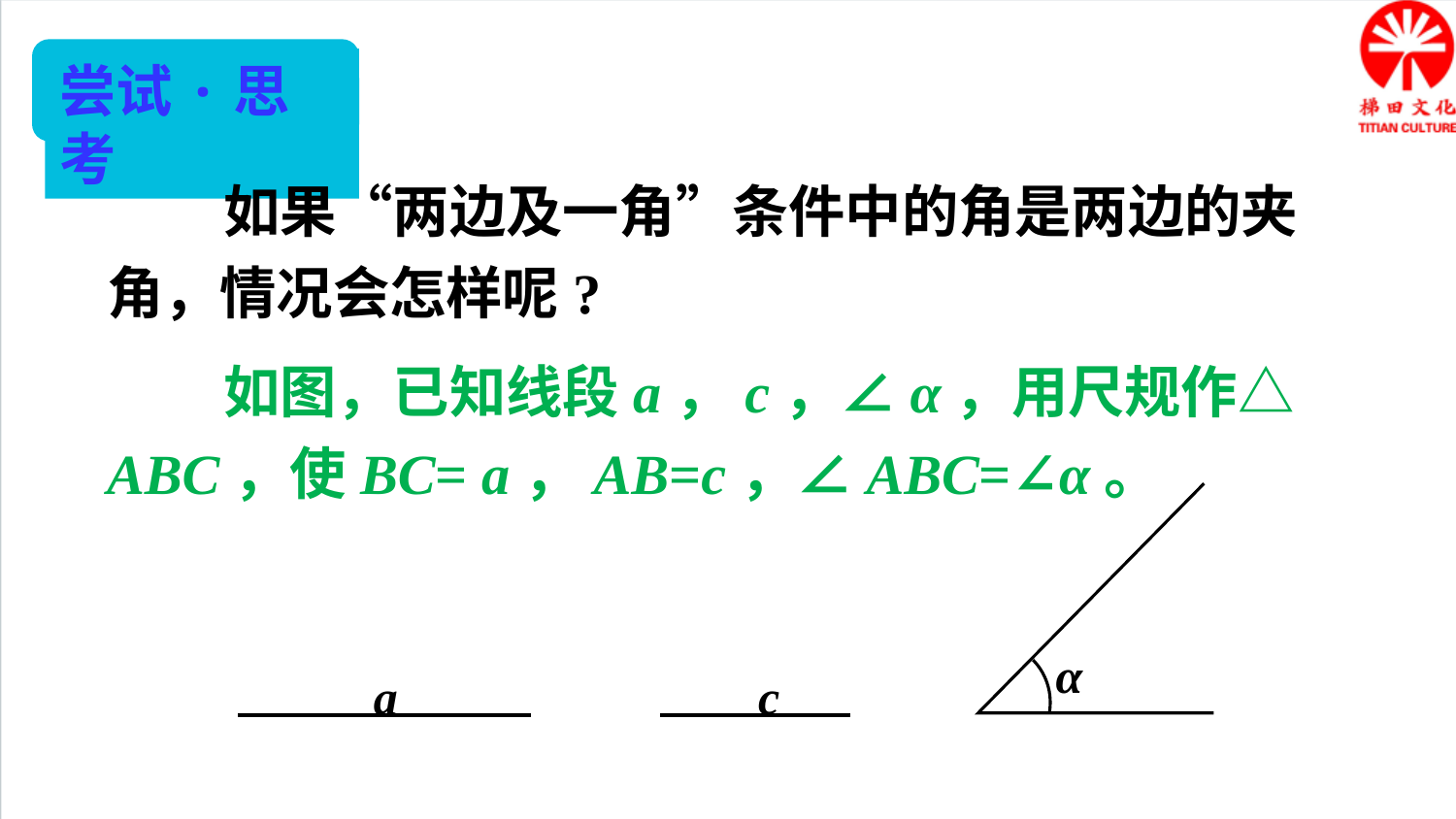

尝试·思考
        如果“两边及一角”条件中的角是两边的夹角，情况会怎样呢?
        如图，已知线段a，c，∠α，用尺规作△ABC，使BC= a，AB=c，∠ABC=∠α。

α
a
c